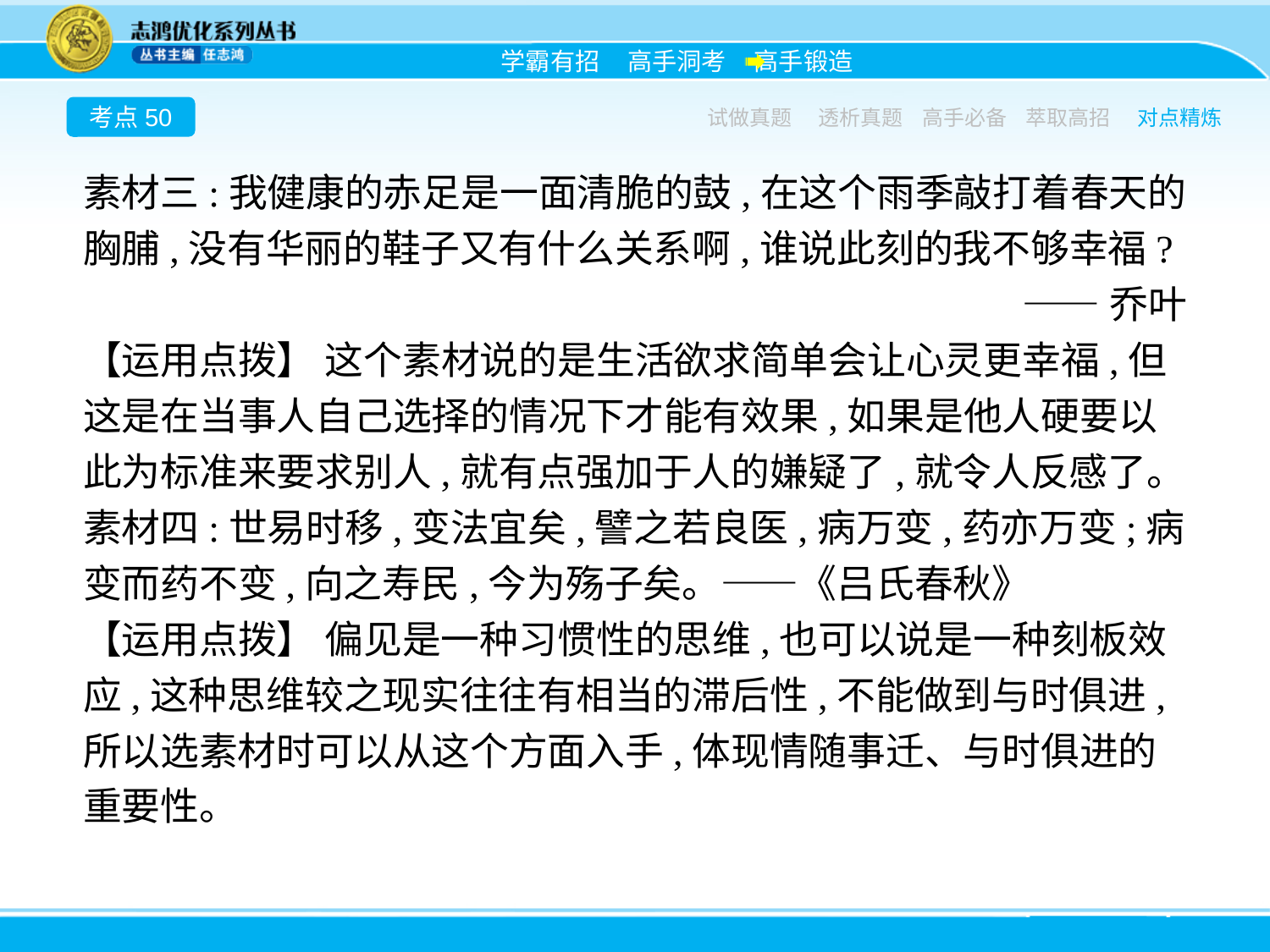

考点50
试做真题
透析真题
高手必备
萃取高招
对点精炼
素材三:我健康的赤足是一面清脆的鼓,在这个雨季敲打着春天的胸脯,没有华丽的鞋子又有什么关系啊,谁说此刻的我不够幸福?
——乔叶
【运用点拨】 这个素材说的是生活欲求简单会让心灵更幸福,但这是在当事人自己选择的情况下才能有效果,如果是他人硬要以此为标准来要求别人,就有点强加于人的嫌疑了,就令人反感了。
素材四:世易时移,变法宜矣,譬之若良医,病万变,药亦万变;病变而药不变,向之寿民,今为殇子矣。——《吕氏春秋》
【运用点拨】 偏见是一种习惯性的思维,也可以说是一种刻板效应,这种思维较之现实往往有相当的滞后性,不能做到与时俱进,所以选素材时可以从这个方面入手,体现情随事迁、与时俱进的重要性。